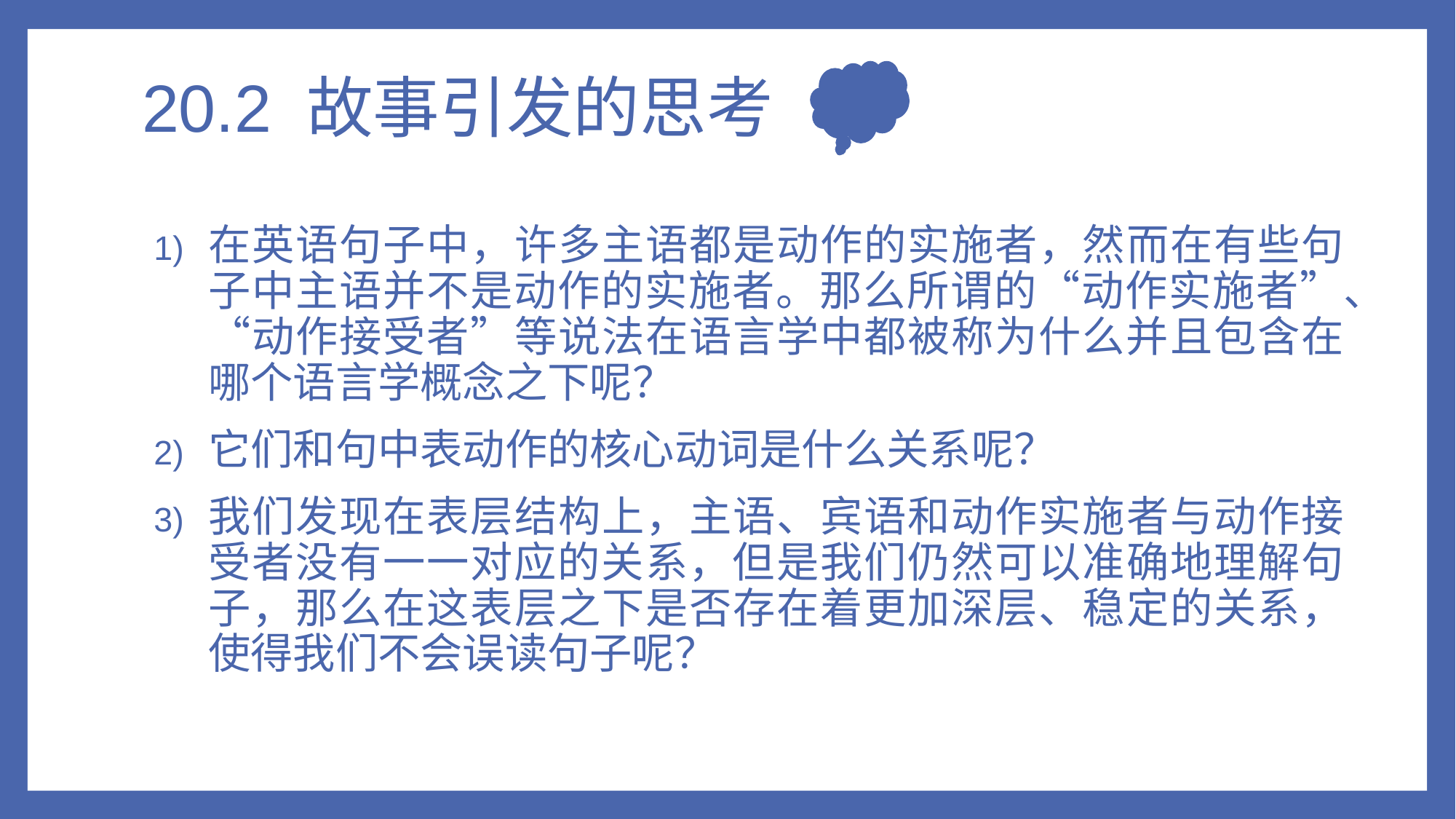

# 20.2 故事引发的思考

在英语句子中，许多主语都是动作的实施者，然而在有些句子中主语并不是动作的实施者。那么所谓的“动作实施者”、“动作接受者”等说法在语言学中都被称为什么并且包含在哪个语言学概念之下呢？
它们和句中表动作的核心动词是什么关系呢？
我们发现在表层结构上，主语、宾语和动作实施者与动作接受者没有一一对应的关系，但是我们仍然可以准确地理解句子，那么在这表层之下是否存在着更加深层、稳定的关系，使得我们不会误读句子呢？